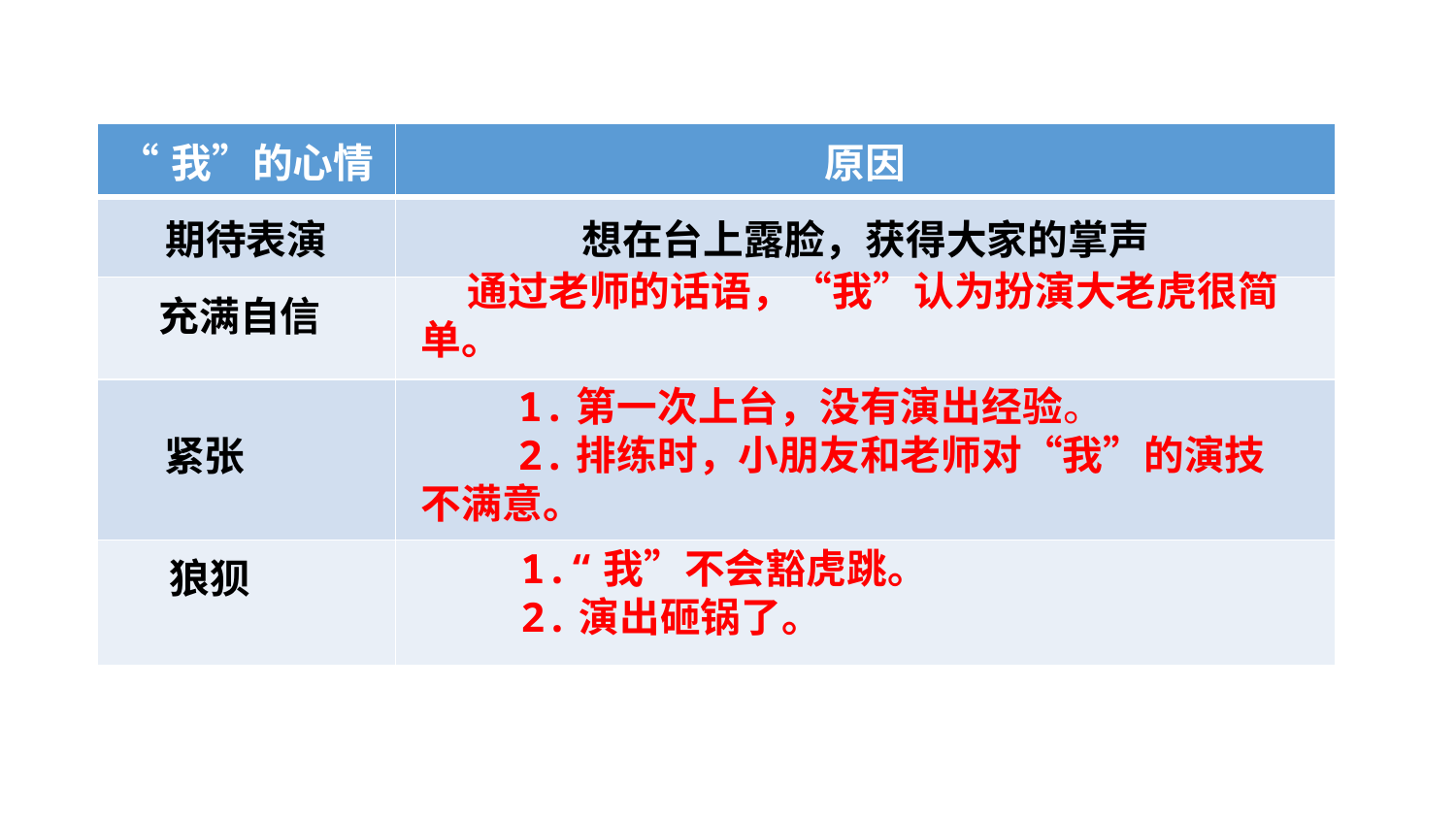

| “我”的心情 | 原因 |
| --- | --- |
| 期待表演 | 想在台上露脸，获得大家的掌声 |
|  |  |
|  |  |
|  |  |
    通过老师的话语，“我”认为扮演大老虎很简单。
充满自信
    1.第一次上台，没有演出经验。
    2.排练时，小朋友和老师对“我”的演技不满意。
紧张
    1.“我”不会豁虎跳。
    2.演出砸锅了。
狼狈